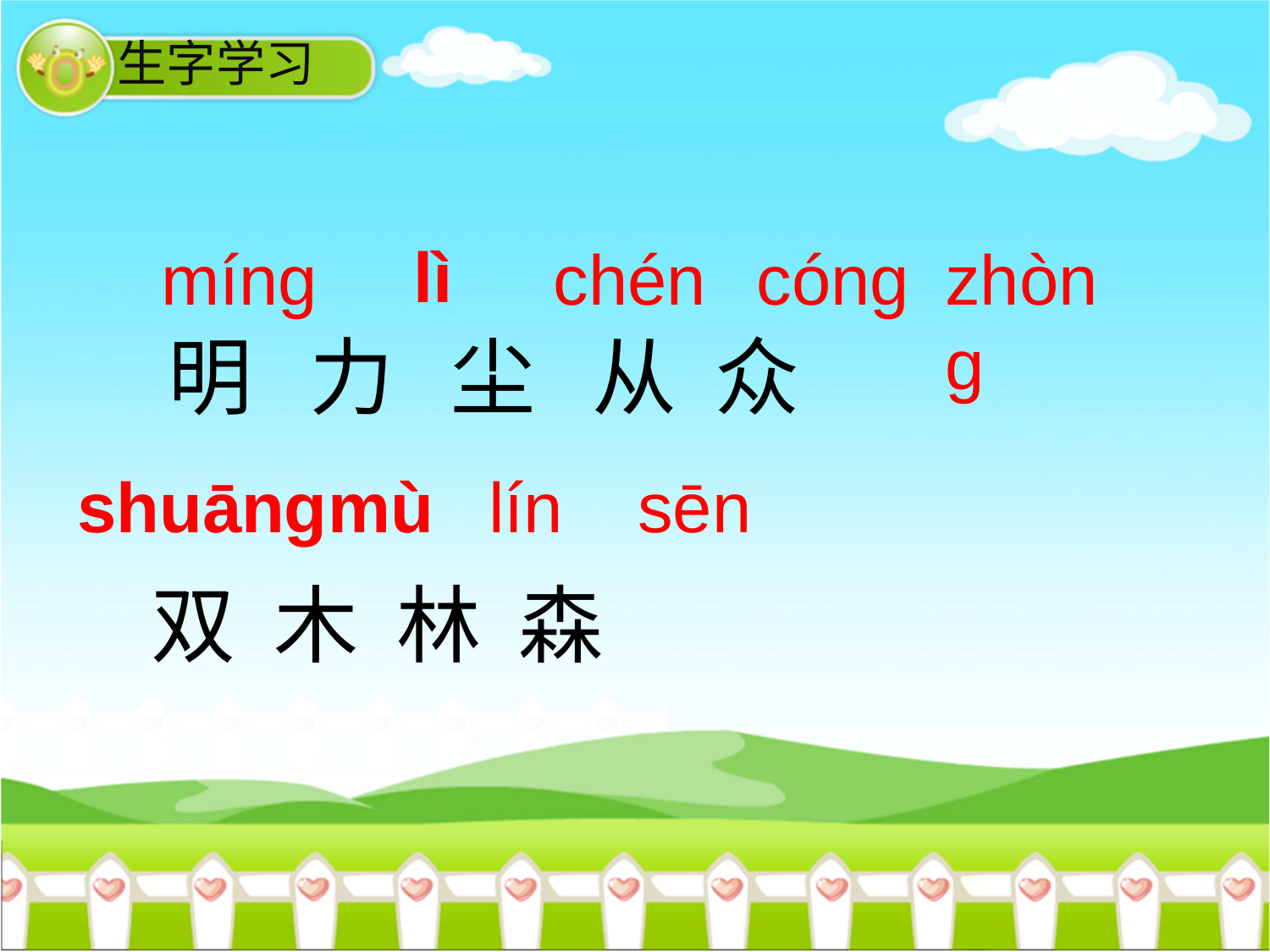

生字学习
lì
míng
chén
cóng
zhòng
明   力   尘   从  众
shuāng
mù
lín
sēn
双  木  林  森